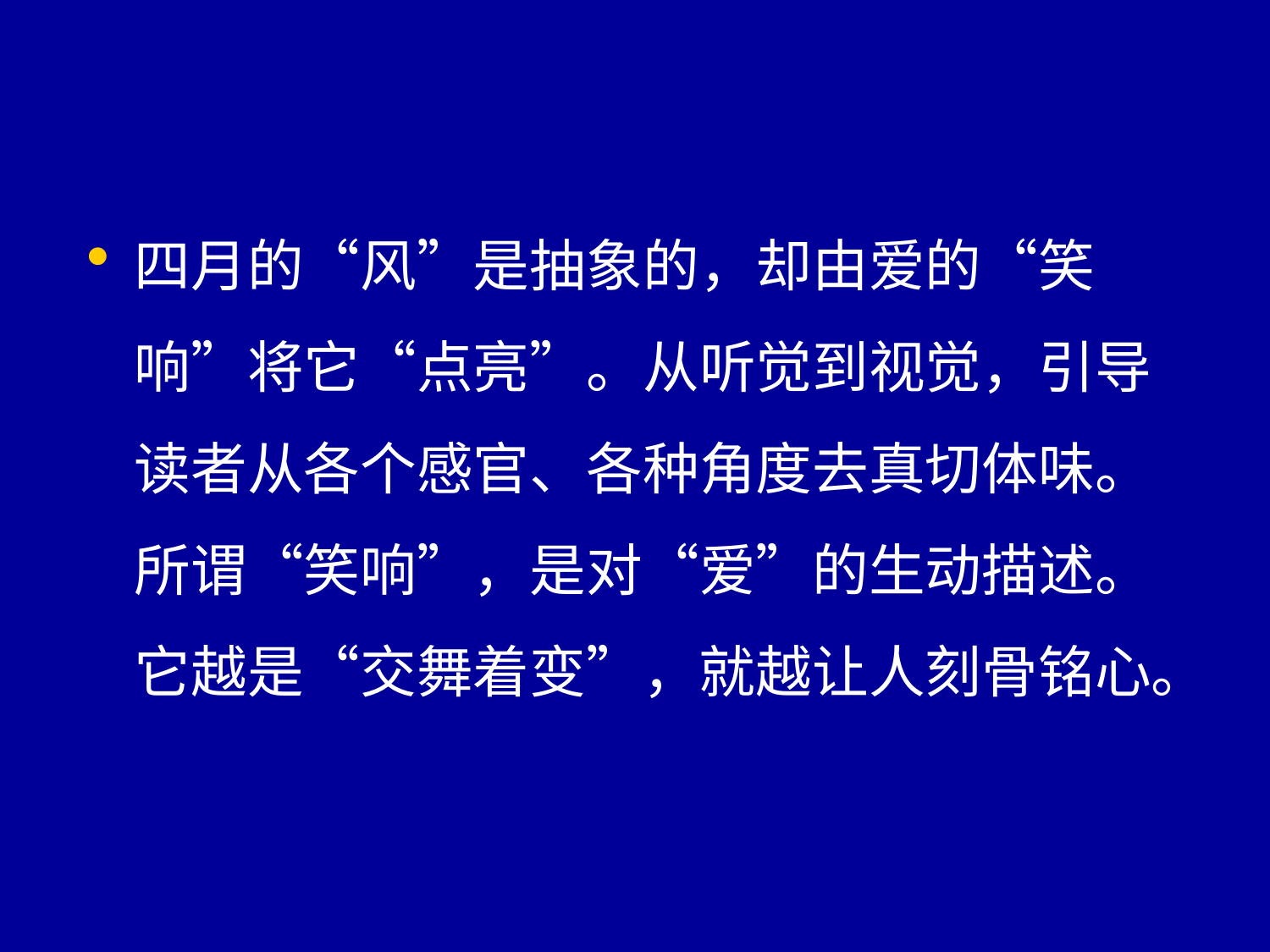

四月的“风”是抽象的，却由爱的“笑响”将它“点亮”。从听觉到视觉，引导读者从各个感官、各种角度去真切体味。所谓“笑响”，是对“爱”的生动描述。它越是“交舞着变”，就越让人刻骨铭心。